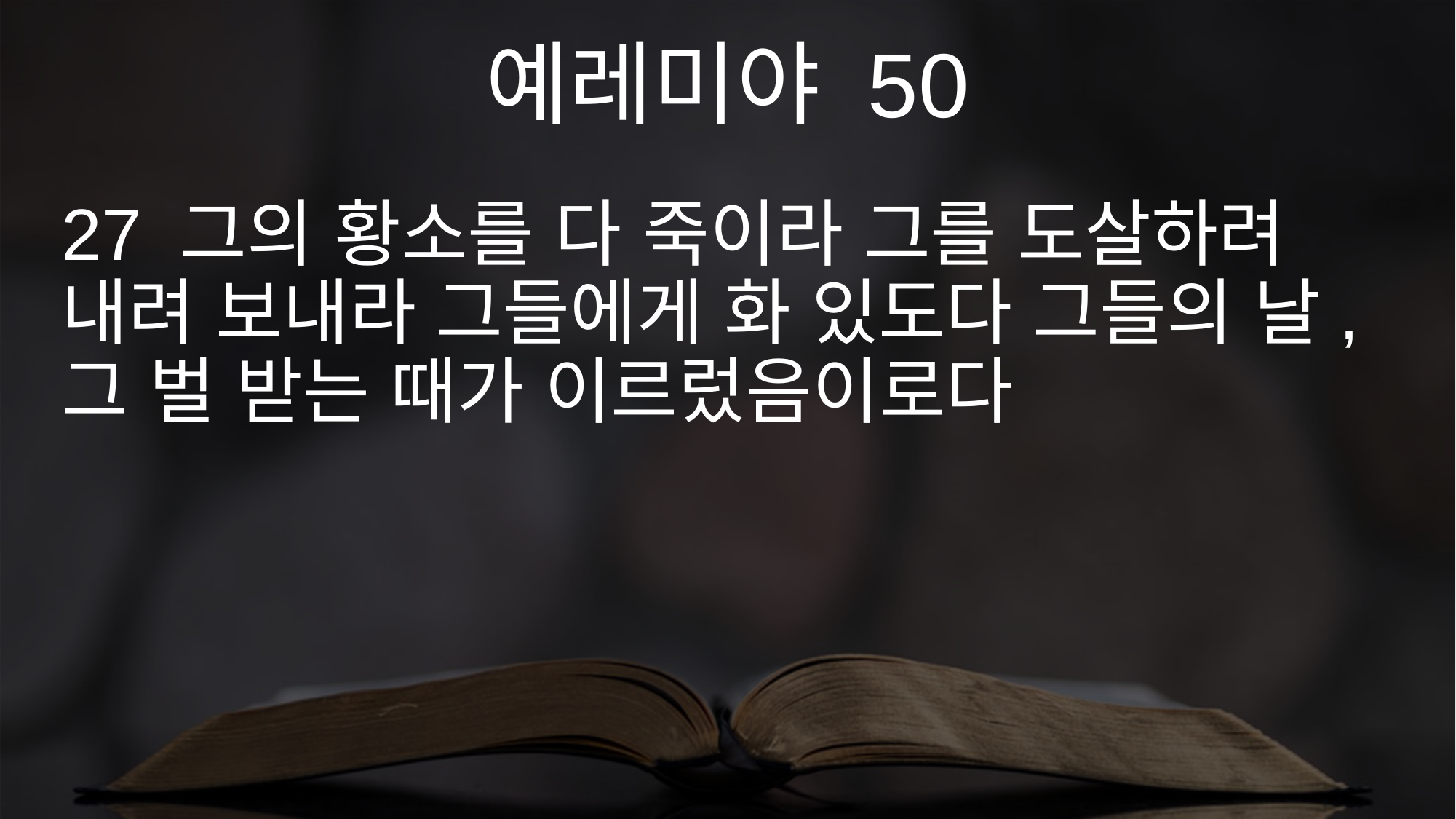

예레미야 50
27 그의 황소를 다 죽이라 그를 도살하려 내려 보내라 그들에게 화 있도다 그들의 날, 그 벌 받는 때가 이르렀음이로다